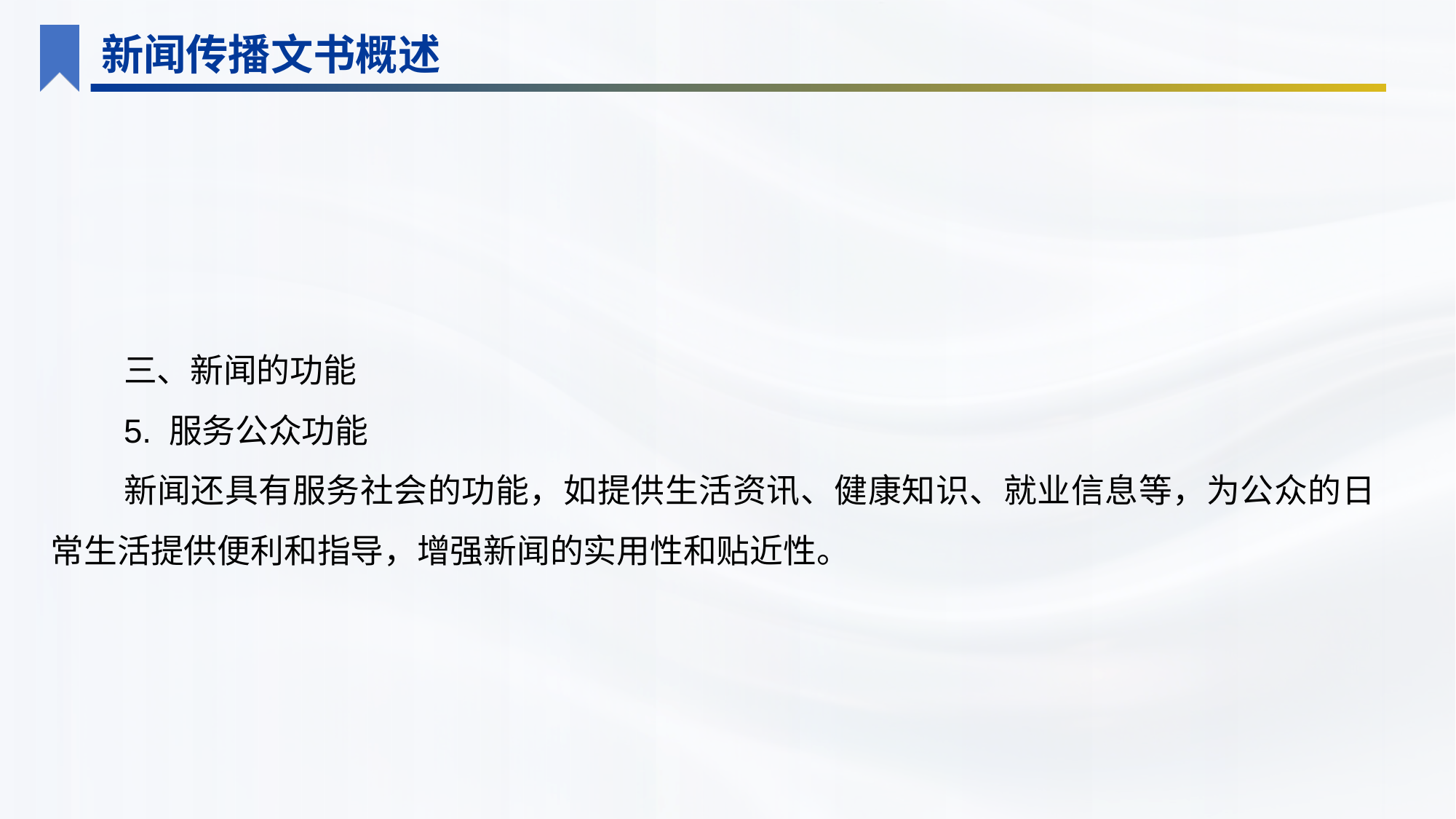

新闻传播文书概述
三、新闻的功能
5. 服务公众功能
新闻还具有服务社会的功能，如提供生活资讯、健康知识、就业信息等，为公众的日常生活提供便利和指导，增强新闻的实用性和贴近性。